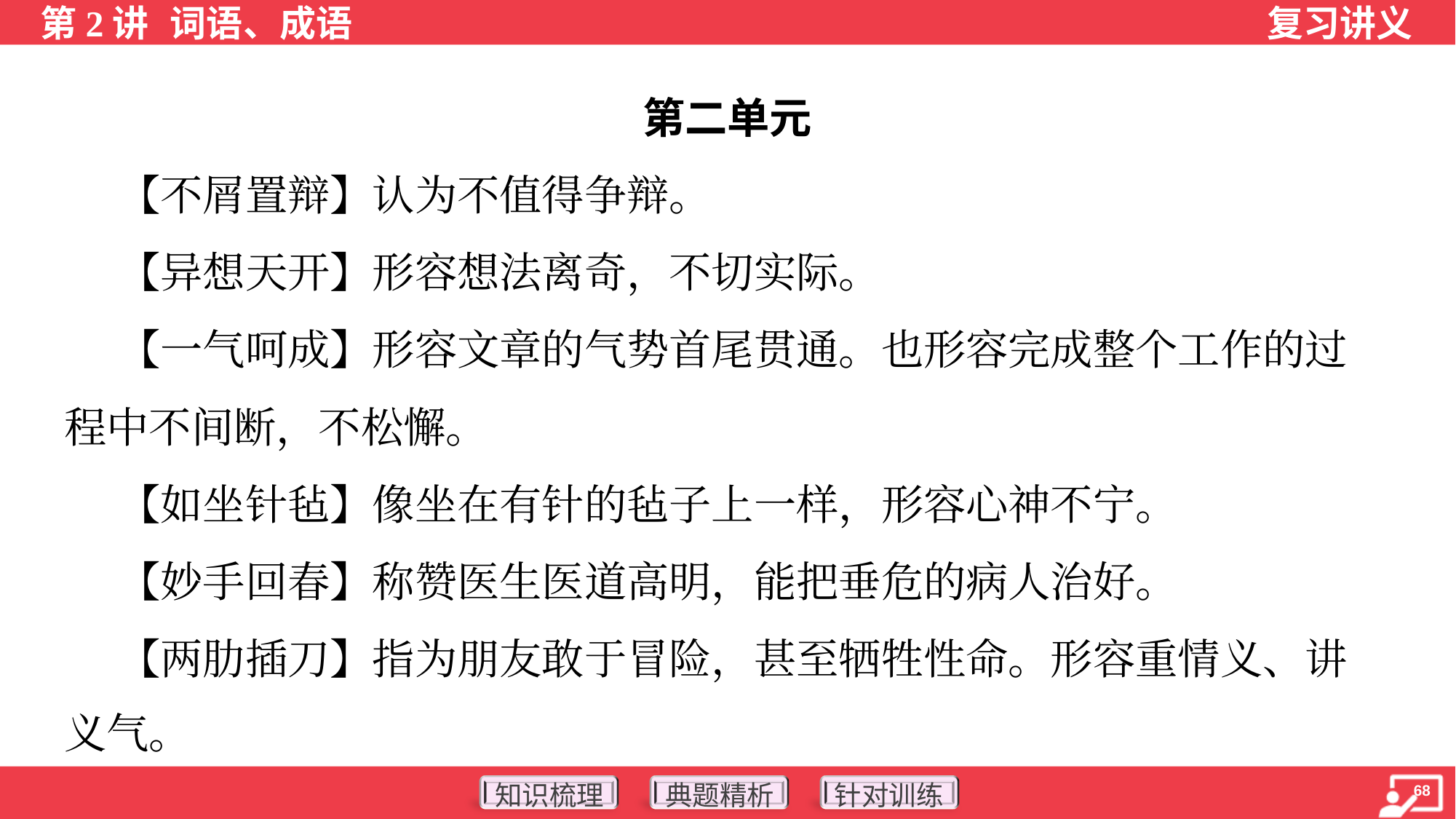

第二单元
    【不屑置辩】认为不值得争辩。
    【异想天开】形容想法离奇，不切实际。
    【一气呵成】形容文章的气势首尾贯通。也形容完成整个工作的过
程中不间断，不松懈。
    【如坐针毡】像坐在有针的毡子上一样，形容心神不宁。
    【妙手回春】称赞医生医道高明，能把垂危的病人治好。
    【两肋插刀】指为朋友敢于冒险，甚至牺牲性命。形容重情义、讲
义气。